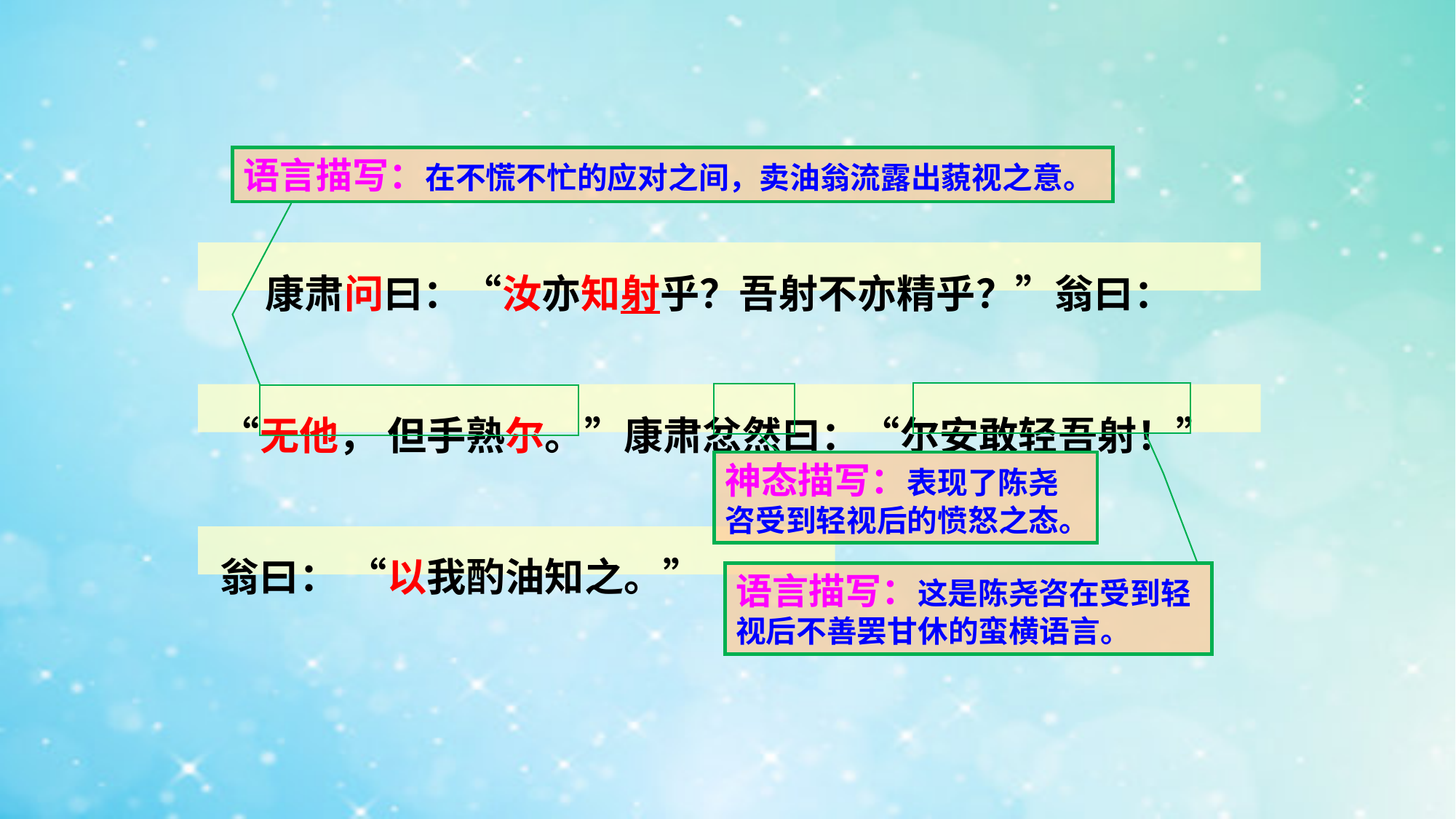

语言描写：在不慌不忙的应对之间，卖油翁流露出藐视之意。
    康肃问曰：“汝亦知射乎？吾射不亦精乎？”翁曰：“无他， 但手熟尔。”康肃忿然曰：“尔安敢轻吾射！”翁曰： “以我酌油知之。”

神态描写：表现了陈尧咨受到轻视后的愤怒之态。

语言描写：这是陈尧咨在受到轻视后不善罢甘休的蛮横语言。